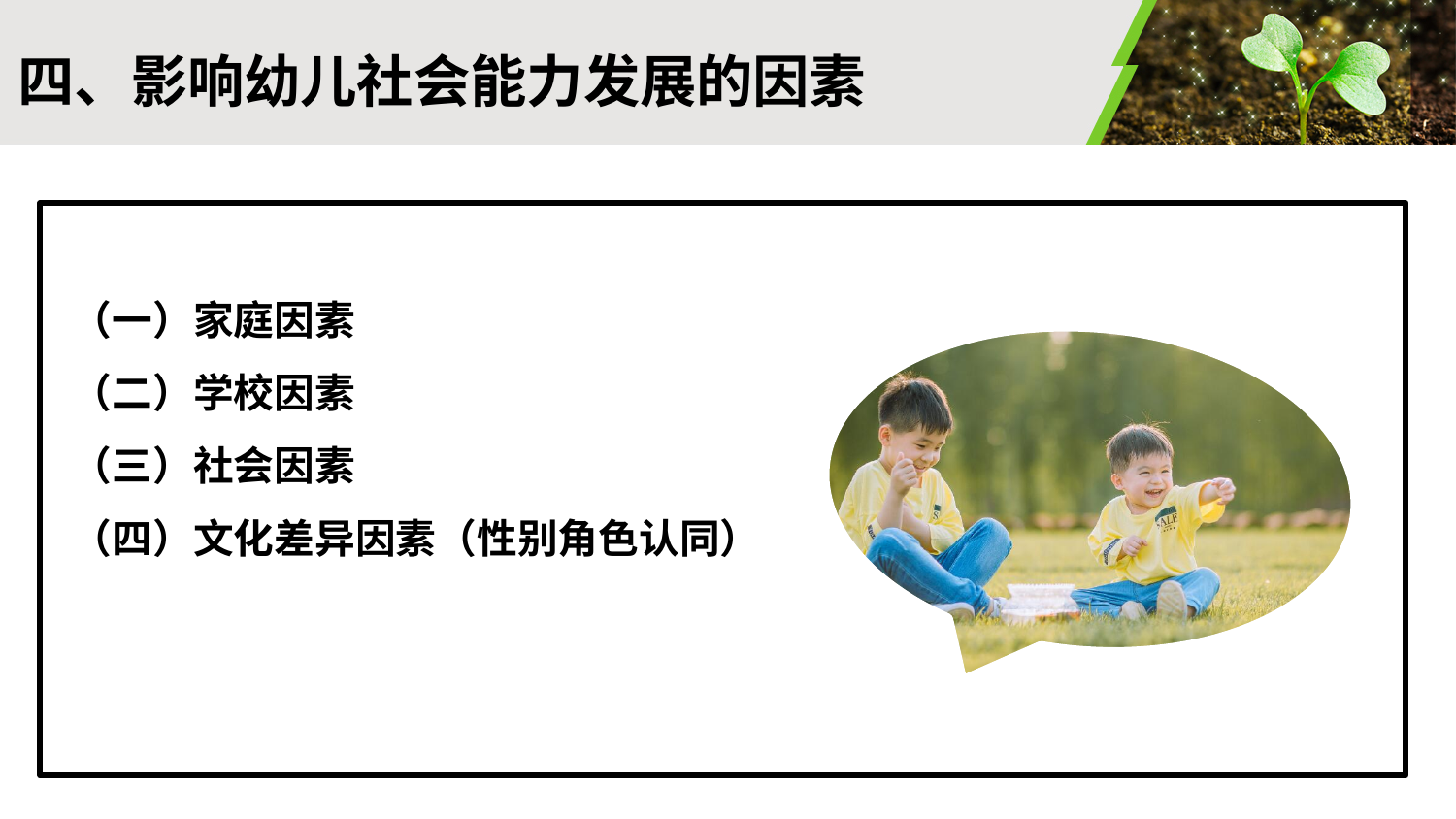

四、影响幼儿社会能力发展的因素

（一）家庭因素
（二）学校因素
（三）社会因素
（四）文化差异因素（性别角色认同）